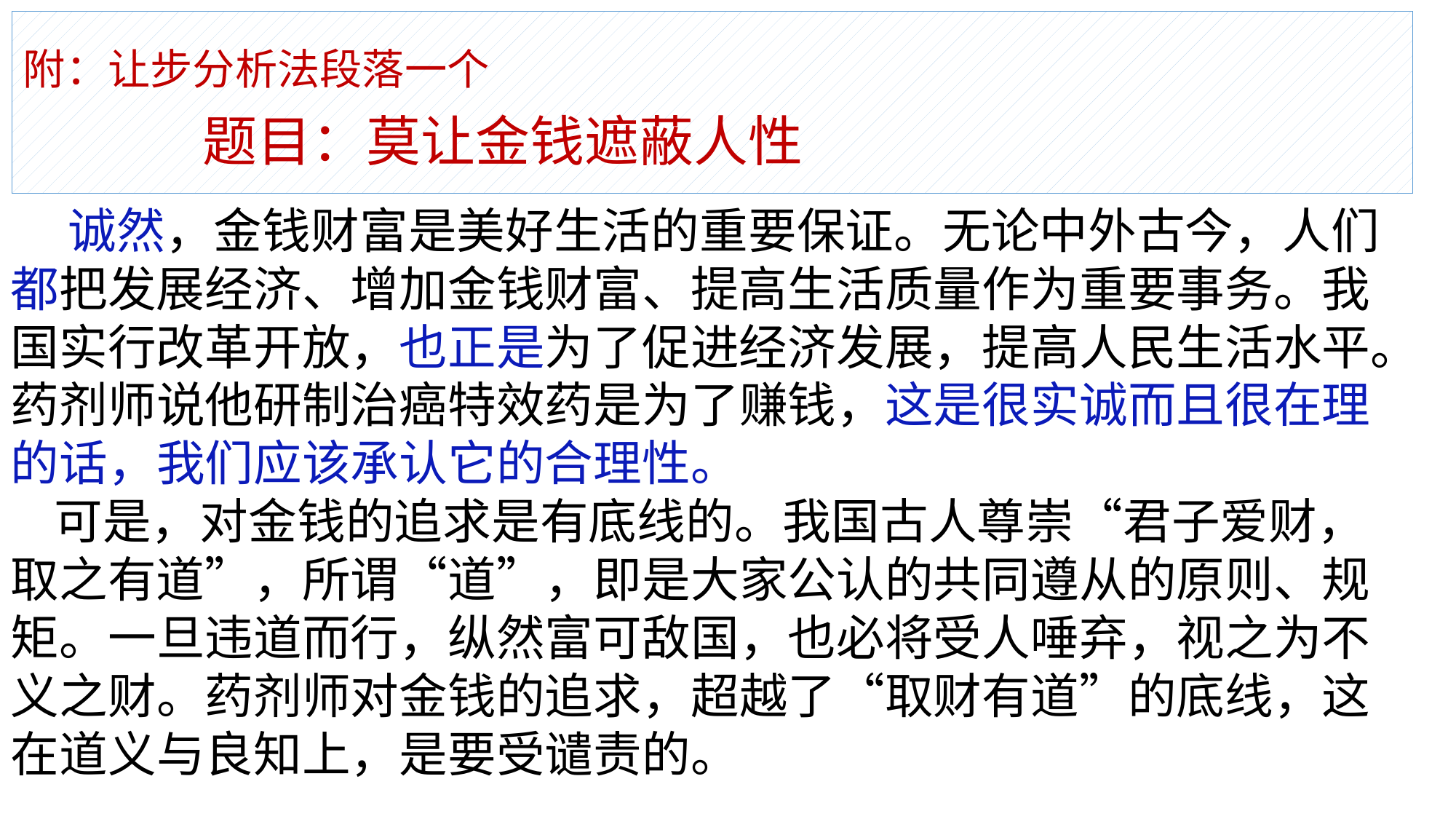

# 附：让步分析法段落一个 题目：莫让金钱遮蔽人性
     诚然，金钱财富是美好生活的重要保证。无论中外古今，人们都把发展经济、增加金钱财富、提高生活质量作为重要事务。我国实行改革开放，也正是为了促进经济发展，提高人民生活水平。药剂师说他研制治癌特效药是为了赚钱，这是很实诚而且很在理的话，我们应该承认它的合理性。
    可是，对金钱的追求是有底线的。我国古人尊崇“君子爱财，取之有道”，所谓“道”，即是大家公认的共同遵从的原则、规矩。一旦违道而行，纵然富可敌国，也必将受人唾弃，视之为不义之财。药剂师对金钱的追求，超越了“取财有道”的底线，这在道义与良知上，是要受谴责的。